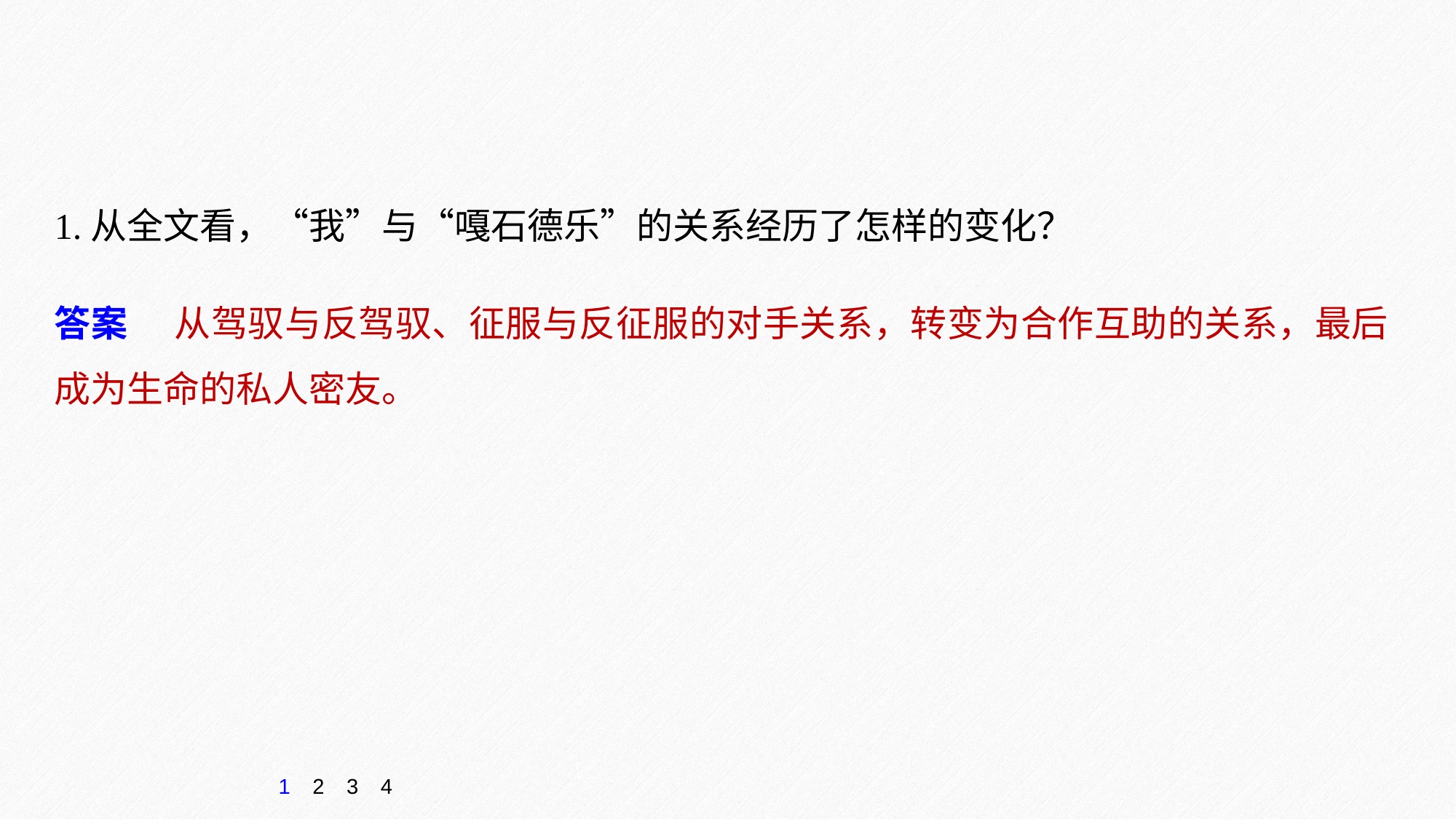

1.从全文看，“我”与“嘎石德乐”的关系经历了怎样的变化？
答案　 从驾驭与反驾驭、征服与反征服的对手关系，转变为合作互助的关系，最后成为生命的私人密友。
1
2
3
4